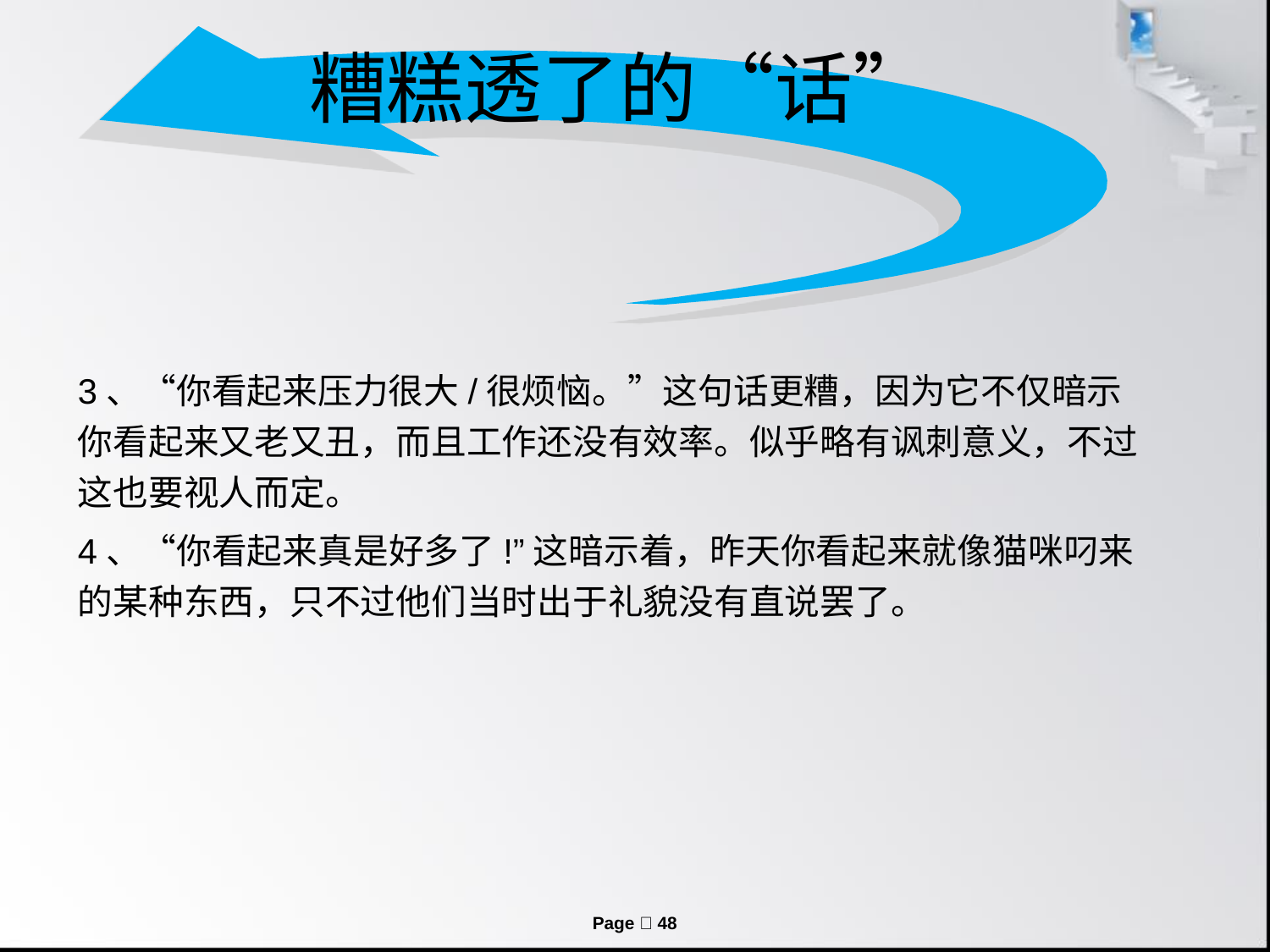

糟糕透了的“话”
#

3、“你看起来压力很大/很烦恼。”这句话更糟，因为它不仅暗示你看起来又老又丑，而且工作还没有效率。似乎略有讽刺意义，不过这也要视人而定。
4、“你看起来真是好多了!”这暗示着，昨天你看起来就像猫咪叼来的某种东西，只不过他们当时出于礼貌没有直说罢了。